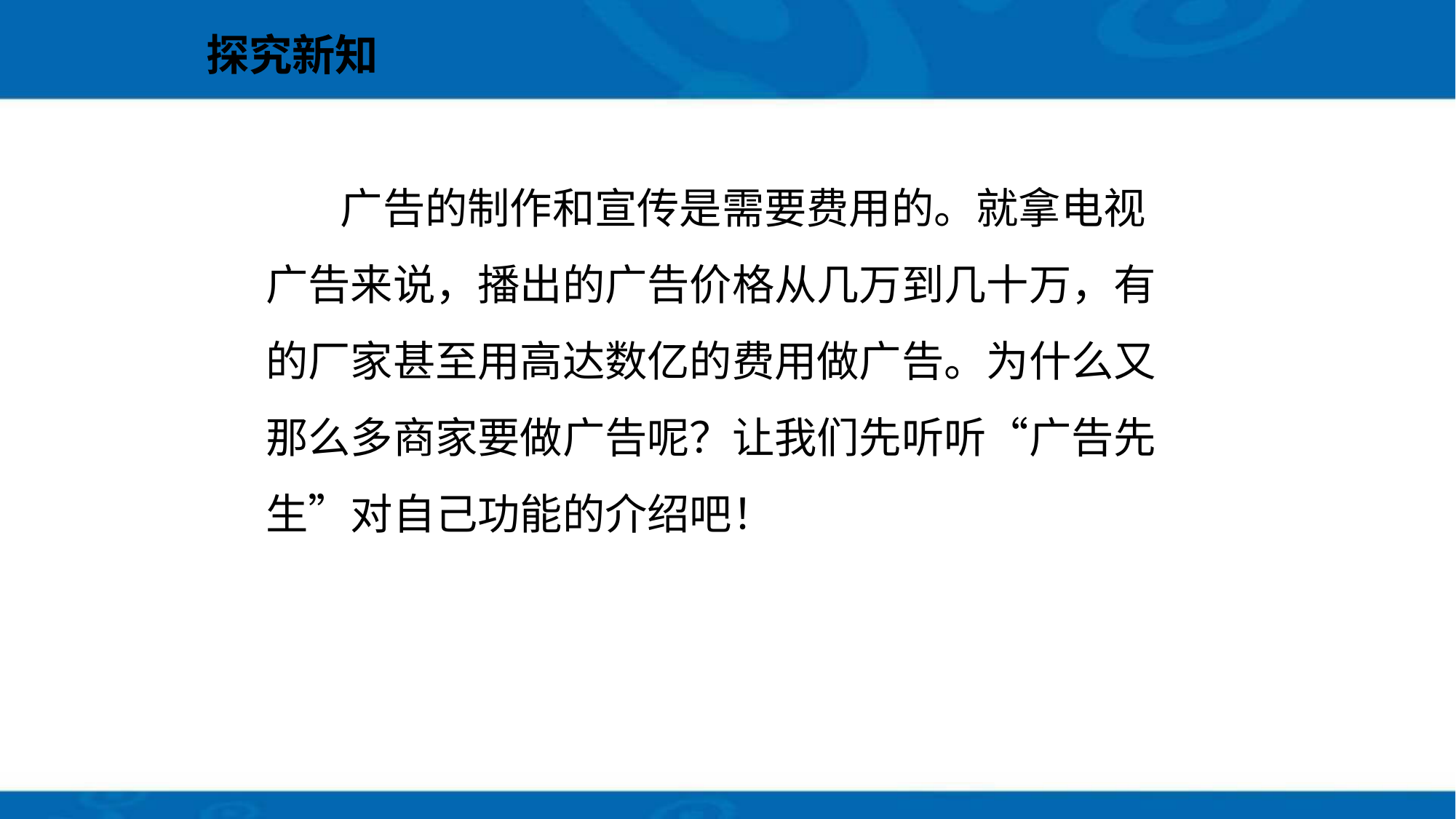

# 探究新知
广告的制作和宣传是需要费用的。就拿电视广告来说，播出的广告价格从几万到几十万，有的厂家甚至用高达数亿的费用做广告。为什么又那么多商家要做广告呢？让我们先听听“广告先生”对自己功能的介绍吧！